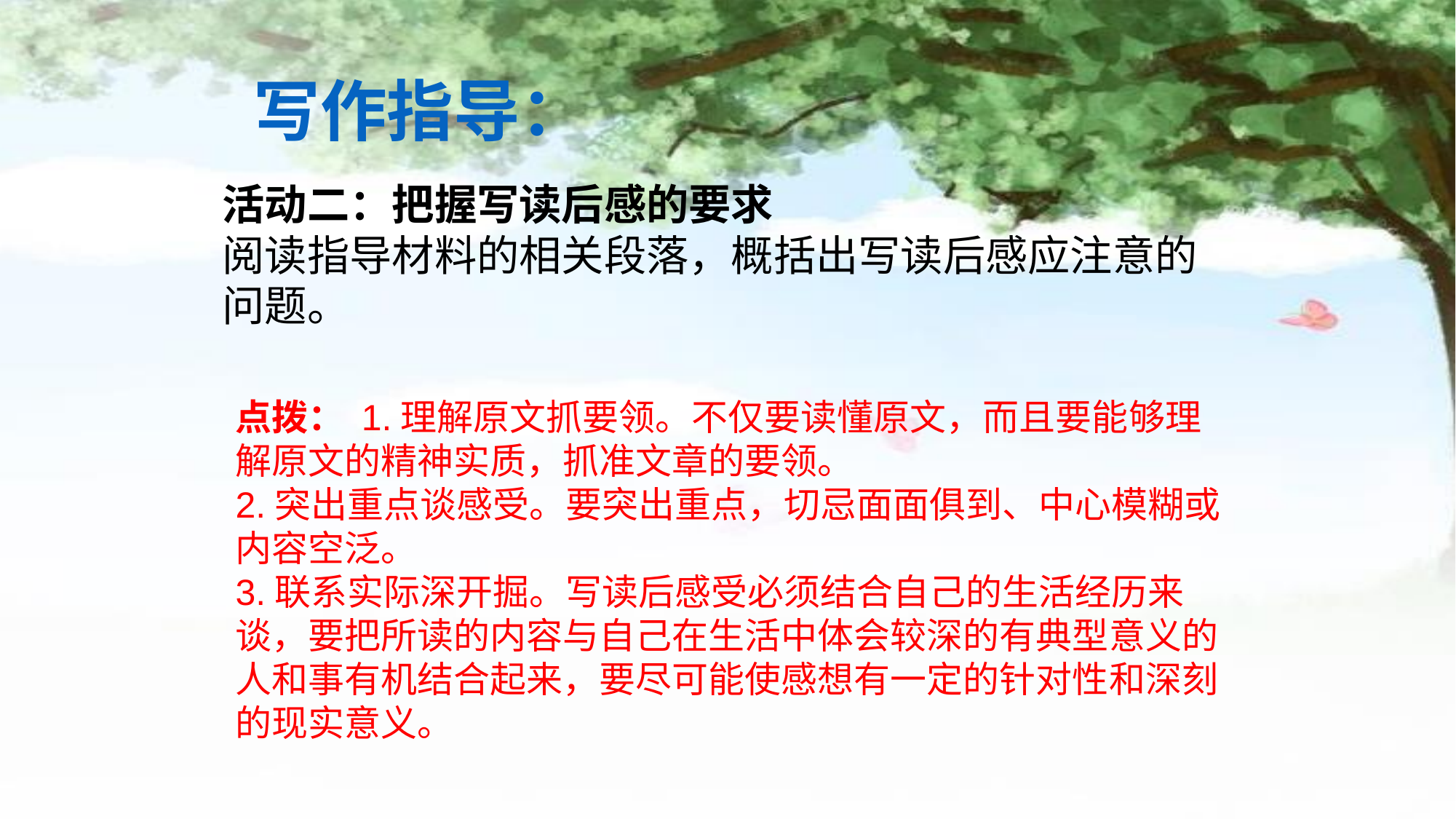

写作指导：
活动二：把握写读后感的要求
阅读指导材料的相关段落，概括出写读后感应注意的问题。
点拨： 1.理解原文抓要领。不仅要读懂原文，而且要能够理解原文的精神实质，抓准文章的要领。
2.突出重点谈感受。要突出重点，切忌面面俱到、中心模糊或内容空泛。
3.联系实际深开掘。写读后感受必须结合自己的生活经历来谈，要把所读的内容与自己在生活中体会较深的有典型意义的人和事有机结合起来，要尽可能使感想有一定的针对性和深刻的现实意义。